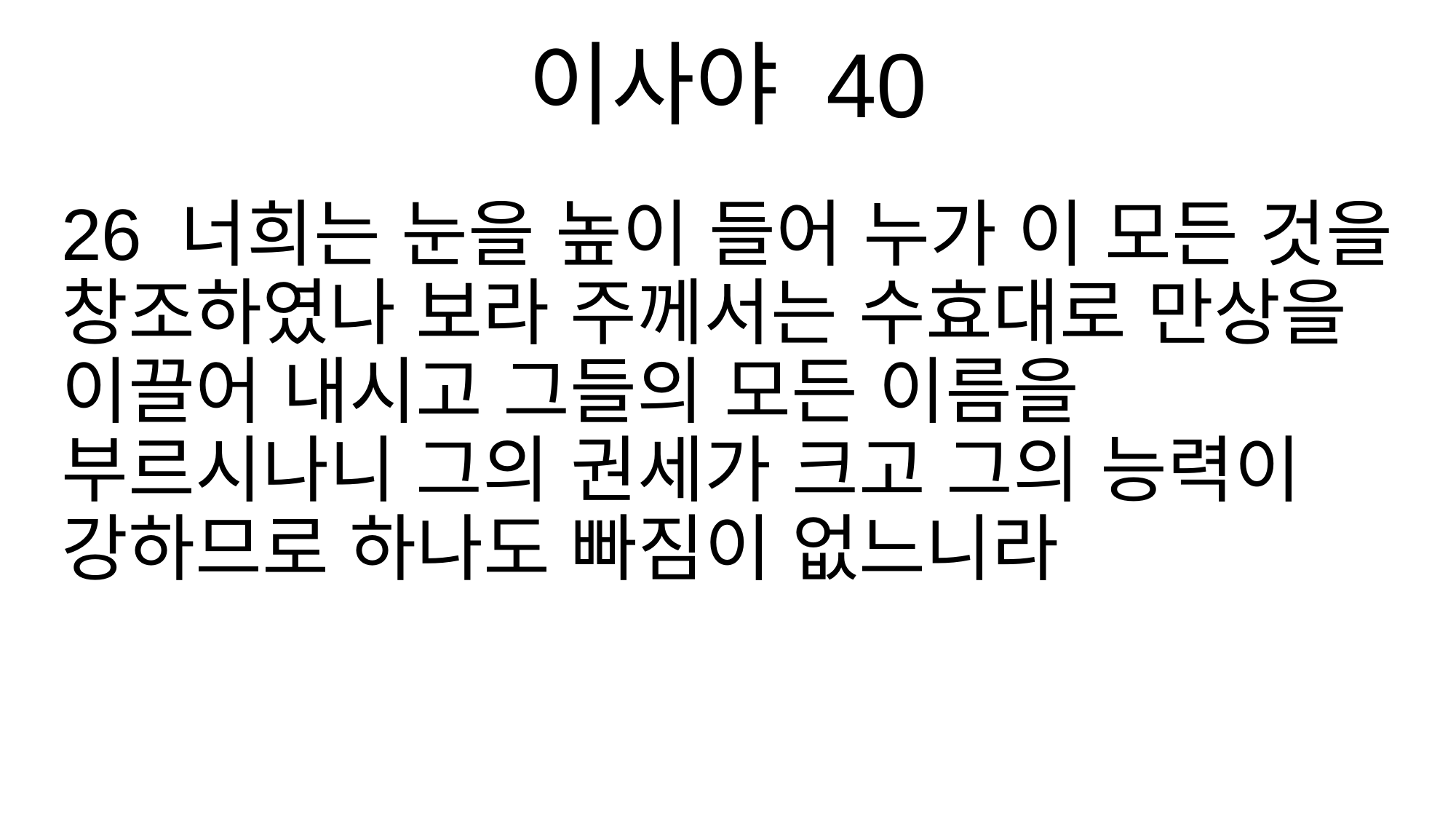

이사야 40
26 너희는 눈을 높이 들어 누가 이 모든 것을 창조하였나 보라 주께서는 수효대로 만상을 이끌어 내시고 그들의 모든 이름을 부르시나니 그의 권세가 크고 그의 능력이 강하므로 하나도 빠짐이 없느니라